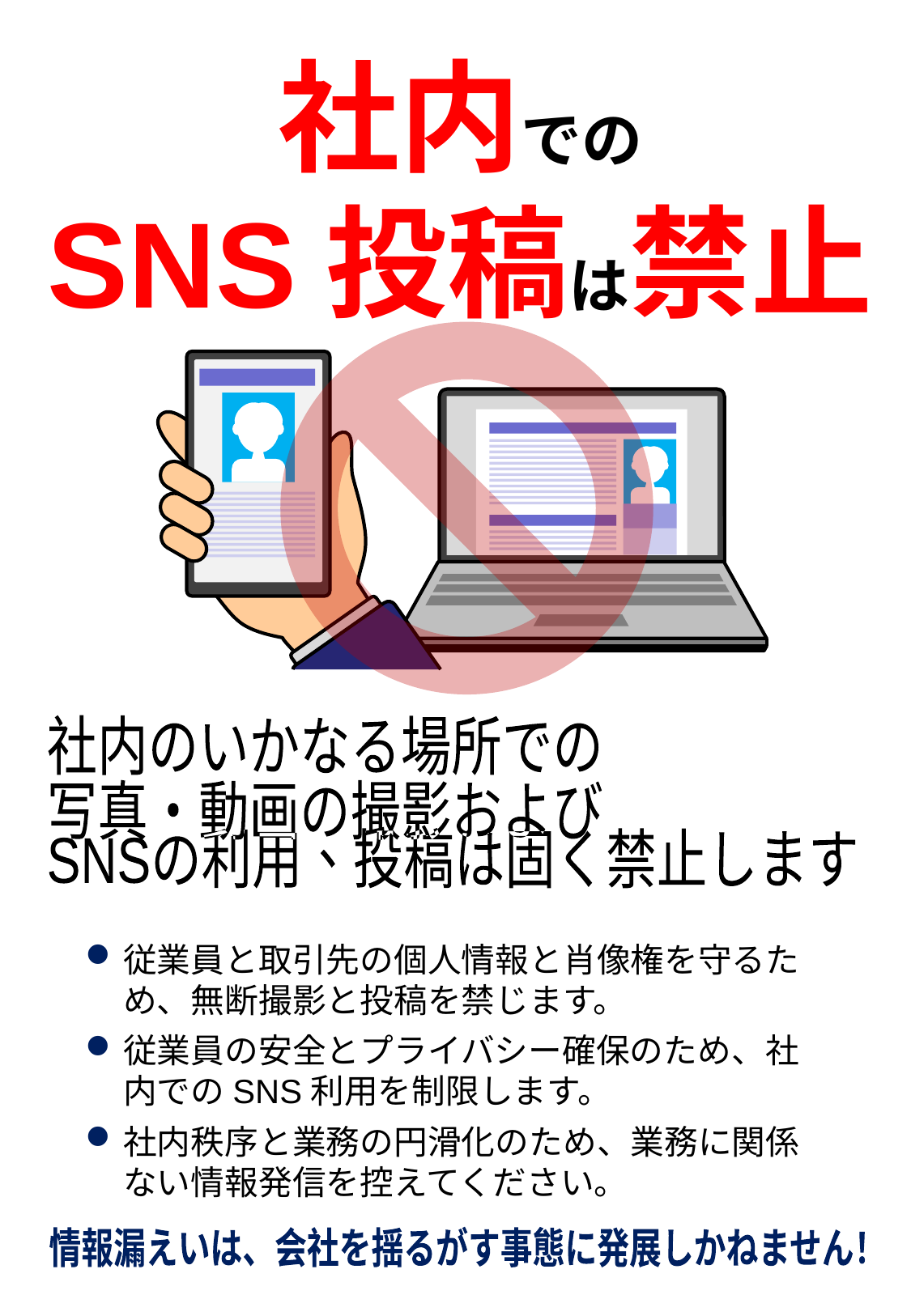

社内での
SNS投稿は禁止

社内のいかなる場所での
写真・動画の撮影および
SNSの利用、投稿は固く禁止します
従業員と取引先の個人情報と肖像権を守るため、無断撮影と投稿を禁じます。
従業員の安全とプライバシー確保のため、社内でのSNS利用を制限します。
社内秩序と業務の円滑化のため、業務に関係ない情報発信を控えてください。
情報漏えいは、会社を揺るがす事態に発展しかねません！